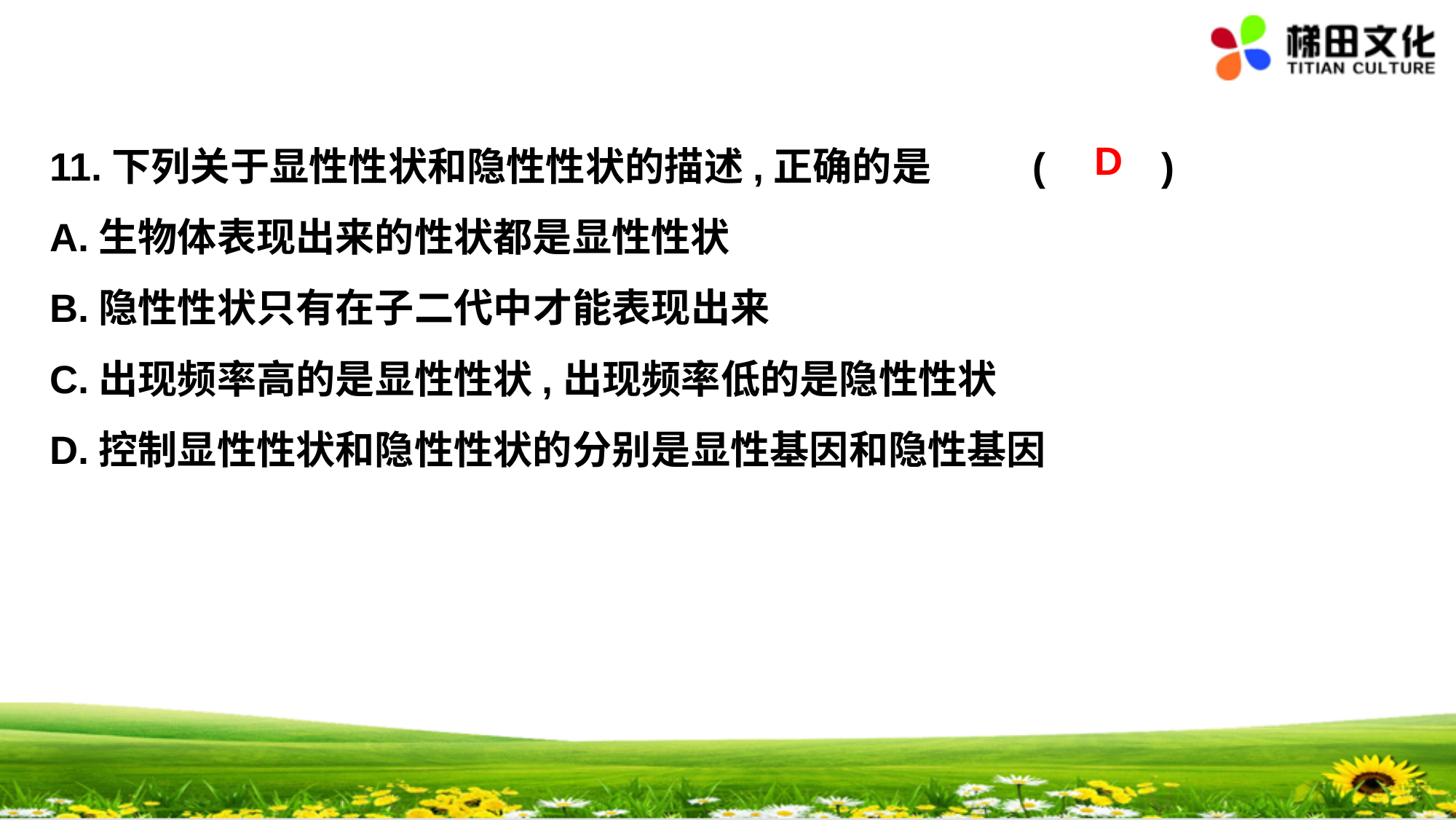

D
11.下列关于显性性状和隐性性状的描述,正确的是	(　  　)
A.生物体表现出来的性状都是显性性状
B.隐性性状只有在子二代中才能表现出来
C.出现频率高的是显性性状,出现频率低的是隐性性状
D.控制显性性状和隐性性状的分别是显性基因和隐性基因